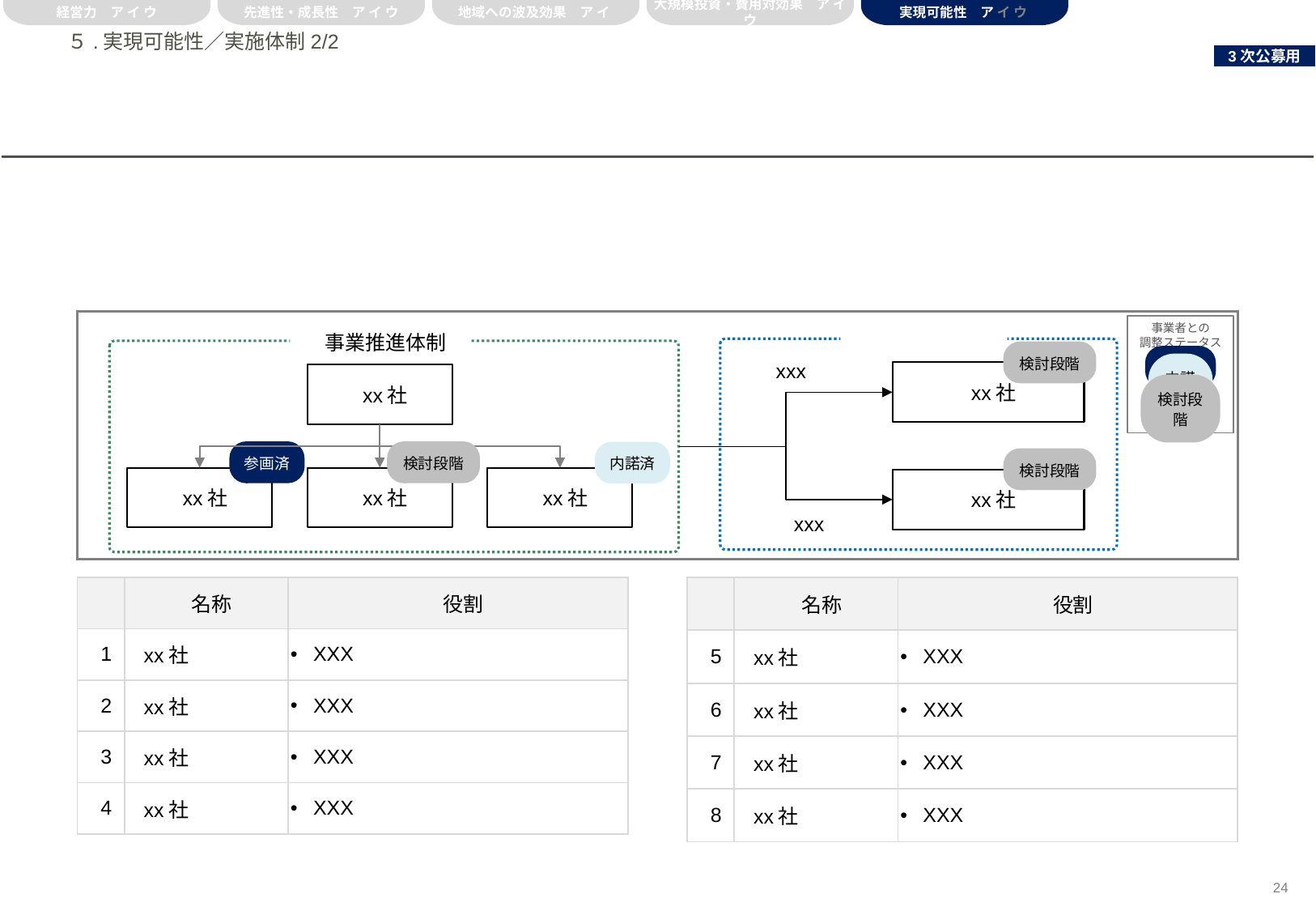

経営力　ア イ ウ
先進性・成長性　ア イ ウ
地域への波及効果　ア イ
大規模投資・費用対効果　ア イ ウ
実現可能性　ア イ ウ
# ５.実現可能性／実施体制2/2

事業者との
調整ステータス
外注先・アドバイザー
事業推進体制

xxx
検討段階
参画済
xx社
xx社
内諾済
検討段階
検討段階
内諾済
参画済
検討段階
xx社
xx社
xx社
xx社
xxx
|  | 名称 | 役割 |
| --- | --- | --- |
| 1 | xx社 | XXX |
| 2 | xx社 | XXX |
| 3 | xx社 | XXX |
| 4 | xx社 | XXX |
|  | 名称 | 役割 |
| --- | --- | --- |
| 5 | xx社 | XXX |
| 6 | xx社 | XXX |
| 7 | xx社 | XXX |
| 8 | xx社 | XXX |